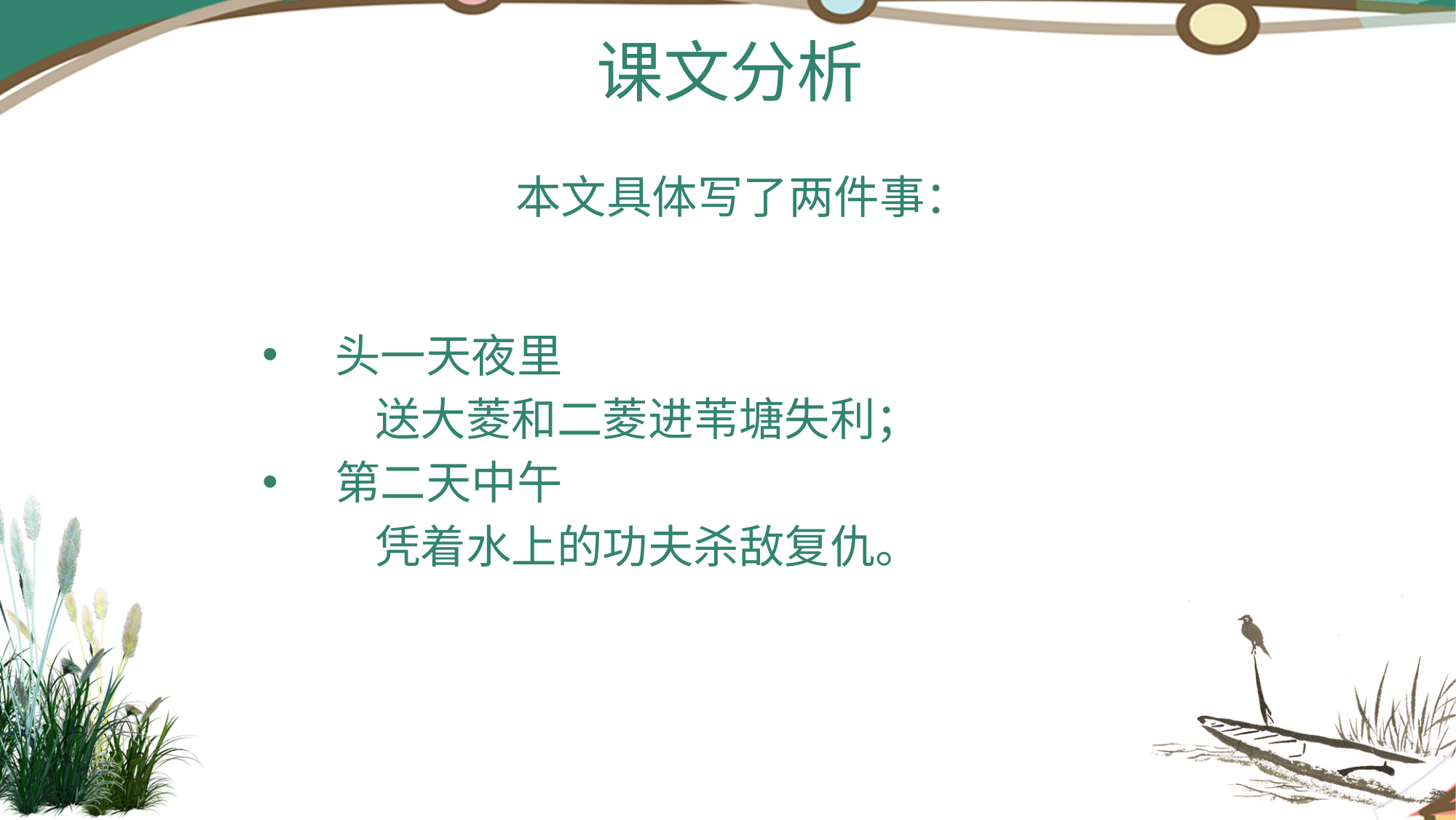

课文分析
本文具体写了两件事：
头一天夜里
          送大菱和二菱进苇塘失利；
第二天中午
          凭着水上的功夫杀敌复仇。